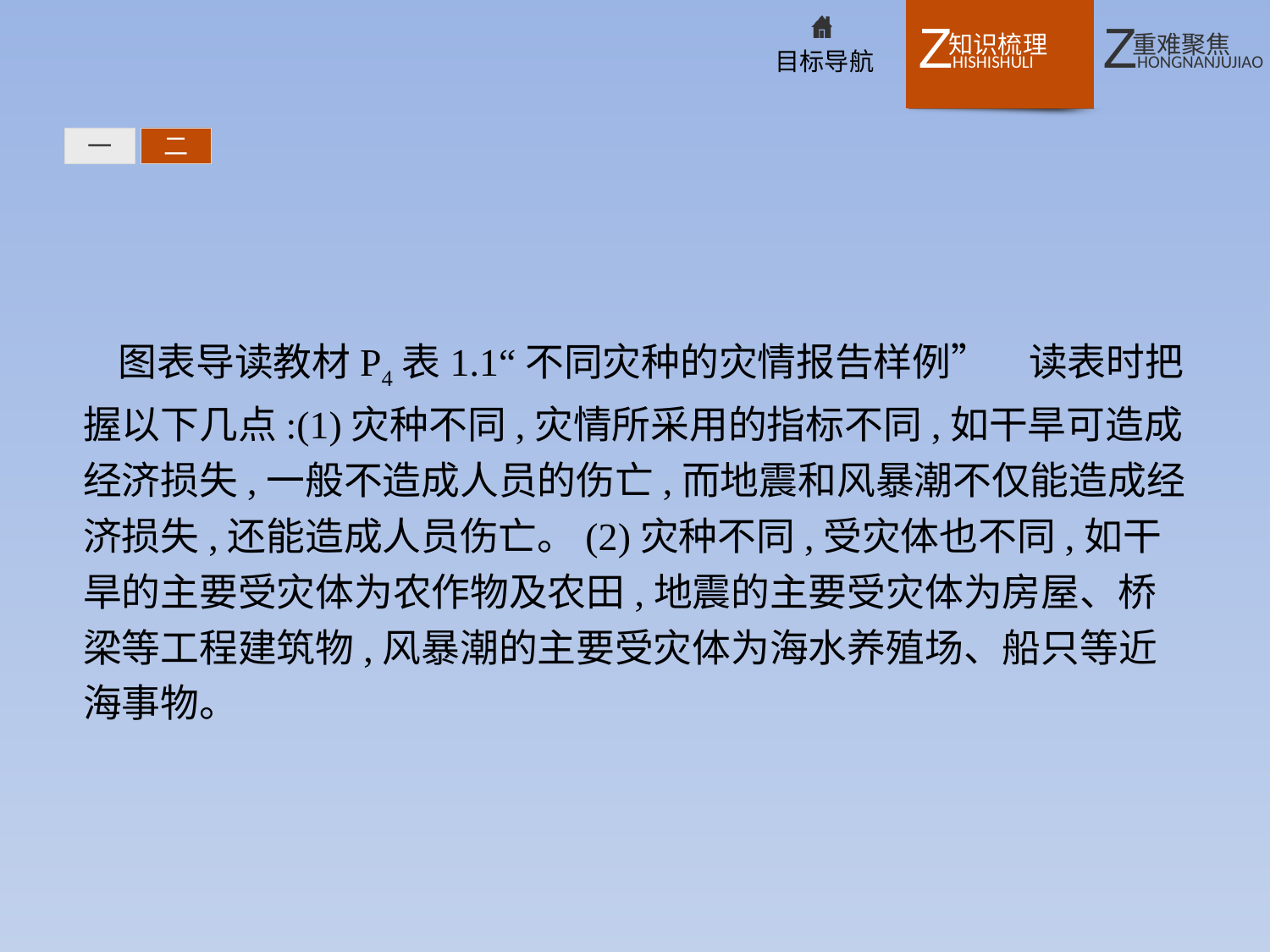

一
二
图表导读教材P4表1.1“不同灾种的灾情报告样例”　读表时把握以下几点:(1)灾种不同,灾情所采用的指标不同,如干旱可造成经济损失,一般不造成人员的伤亡,而地震和风暴潮不仅能造成经济损失,还能造成人员伤亡。(2)灾种不同,受灾体也不同,如干旱的主要受灾体为农作物及农田,地震的主要受灾体为房屋、桥梁等工程建筑物,风暴潮的主要受灾体为海水养殖场、船只等近海事物。